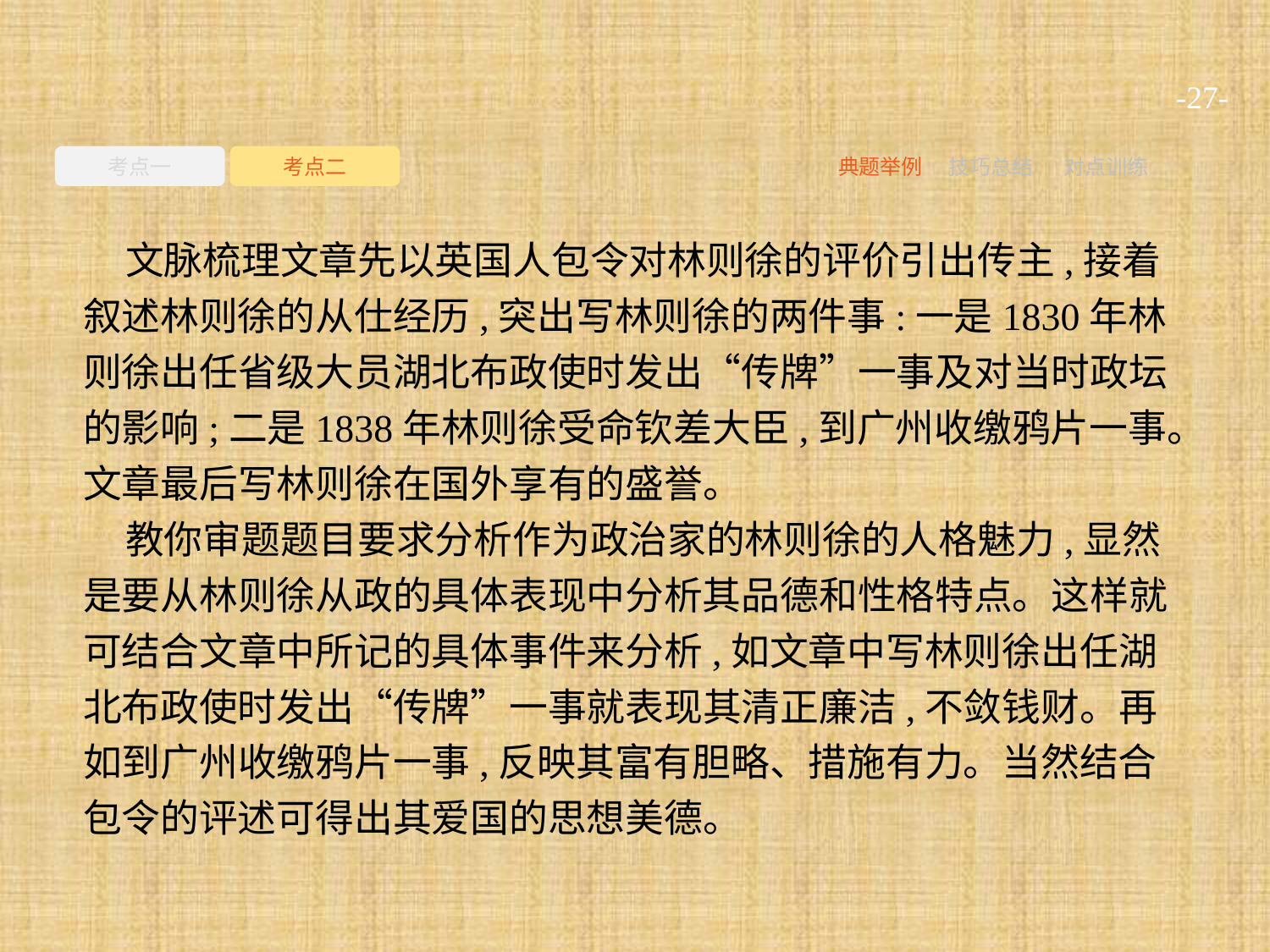

-27-
考点一
考点二
典题举例
技巧总结
对点训练
文脉梳理文章先以英国人包令对林则徐的评价引出传主,接着叙述林则徐的从仕经历,突出写林则徐的两件事:一是1830年林则徐出任省级大员湖北布政使时发出“传牌”一事及对当时政坛的影响;二是1838年林则徐受命钦差大臣,到广州收缴鸦片一事。文章最后写林则徐在国外享有的盛誉。
教你审题题目要求分析作为政治家的林则徐的人格魅力,显然是要从林则徐从政的具体表现中分析其品德和性格特点。这样就可结合文章中所记的具体事件来分析,如文章中写林则徐出任湖北布政使时发出“传牌”一事就表现其清正廉洁,不敛钱财。再如到广州收缴鸦片一事,反映其富有胆略、措施有力。当然结合包令的评述可得出其爱国的思想美德。